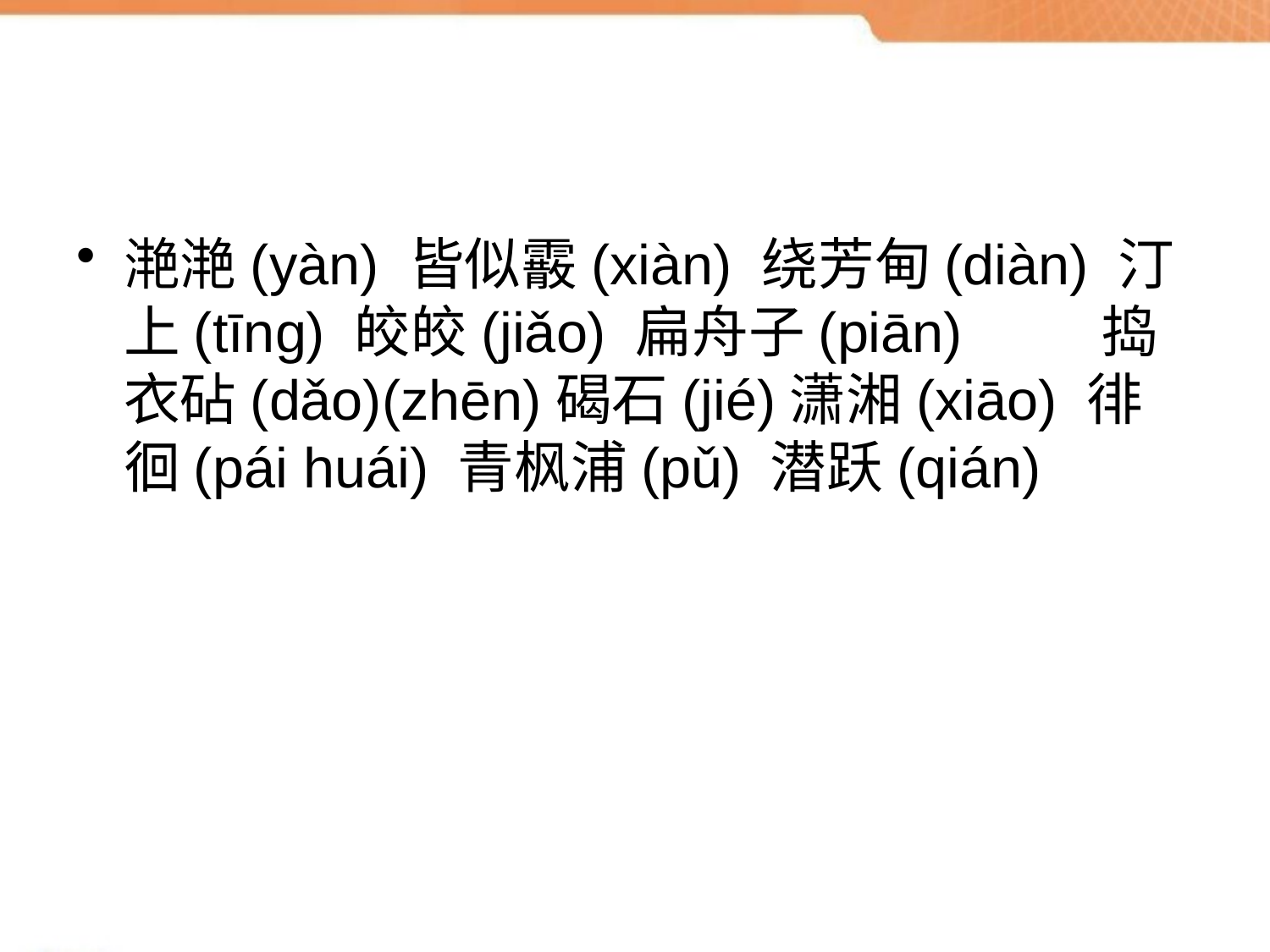

#
滟滟(yàn) 皆似霰(xiàn) 绕芳甸(diàn) 汀上(tīng) 皎皎(jiǎo) 扁舟子(piān)        捣衣砧(dǎo)(zhēn)碣石(jié)潇湘(xiāo) 徘徊(pái huái) 青枫浦(pǔ) 潜跃(qián)